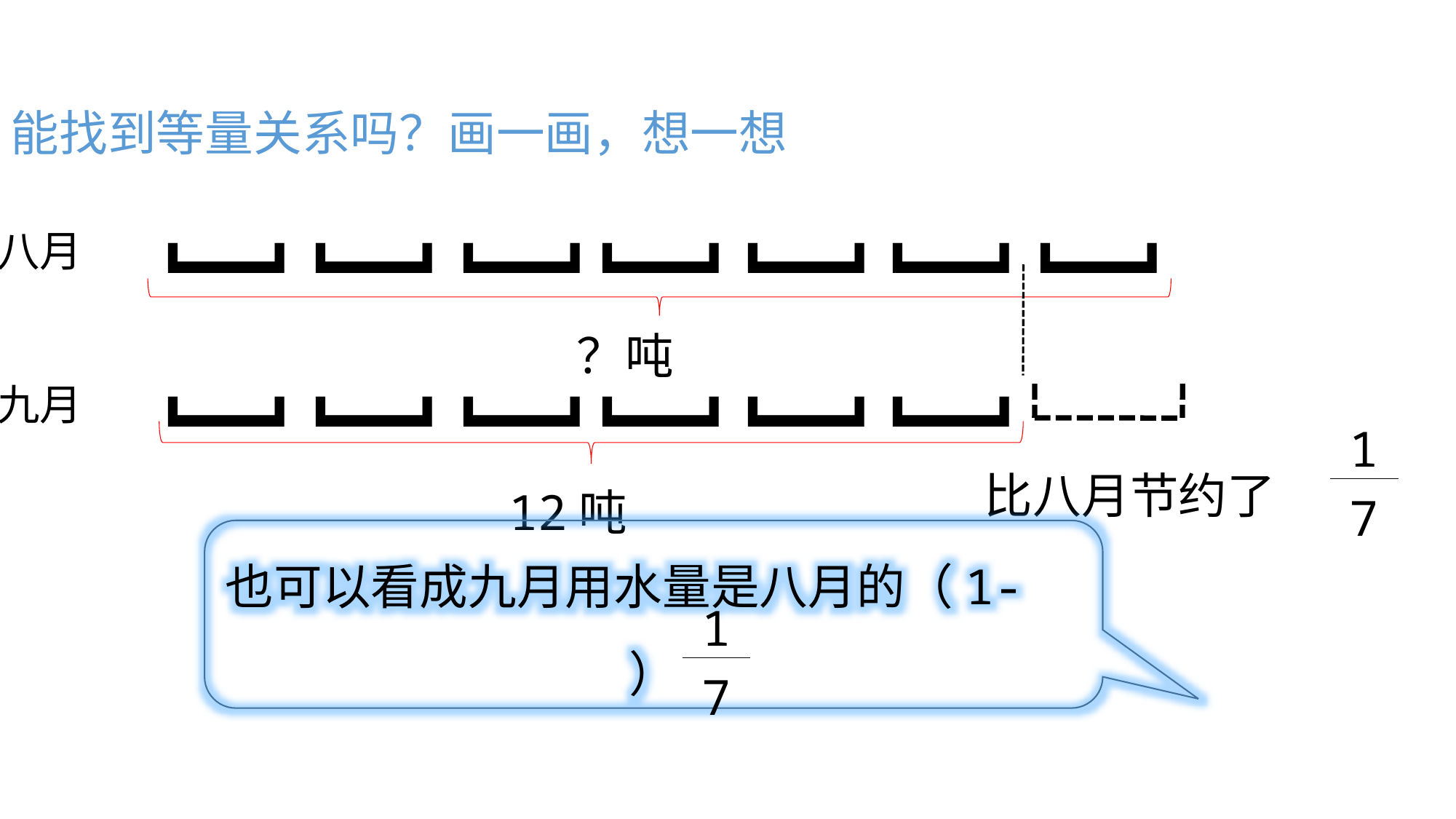

能找到等量关系吗？画一画，想一想
八月
]
]
]
]
]
]
]
？吨
九月
]
]
]
]
]
]
| 1 |
| --- |
| 7 |
比八月节约了
12吨
也可以看成九月用水量是八月的（1-   ）
| 1 |
| --- |
| 7 |